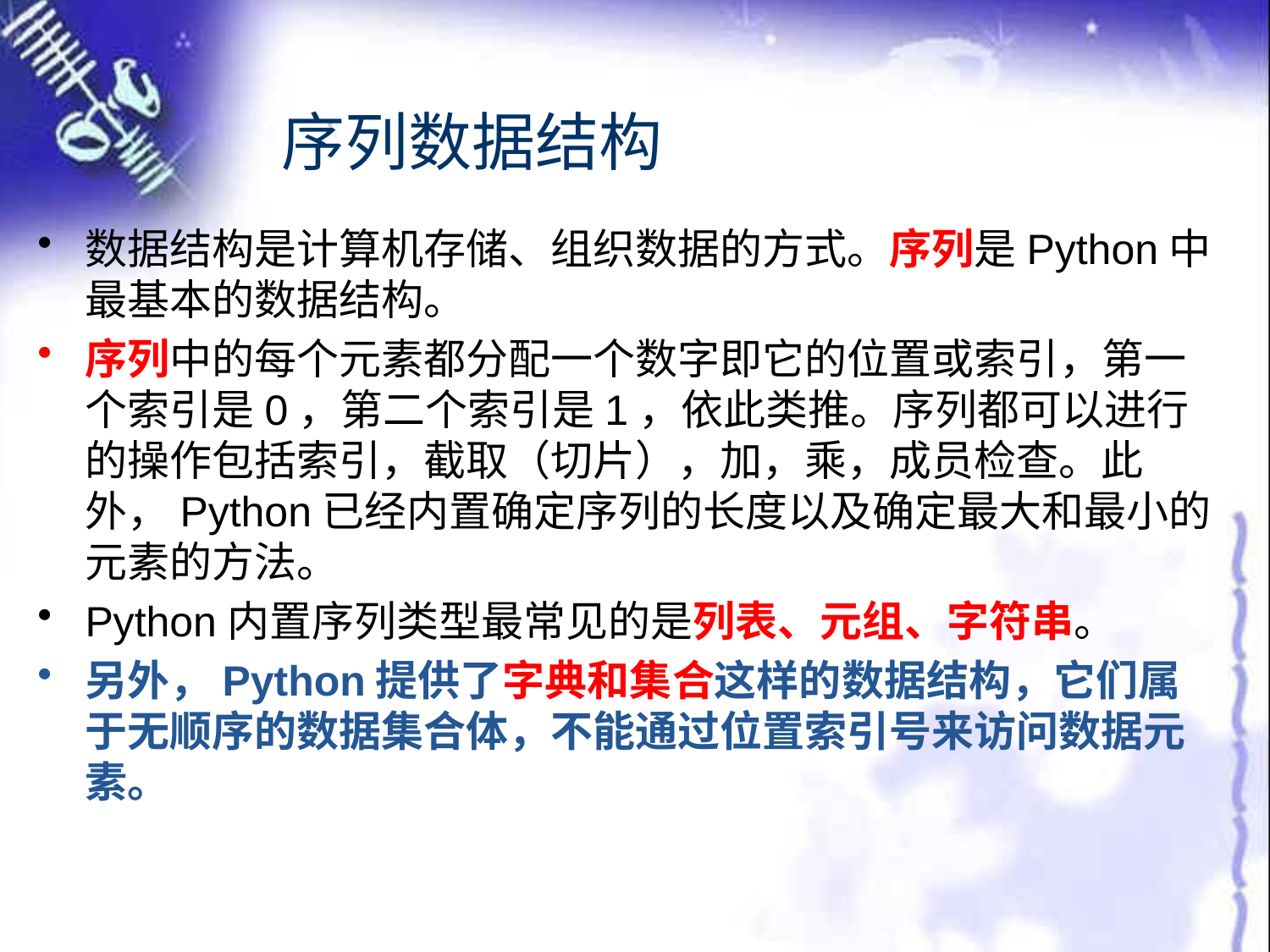

# 序列数据结构
数据结构是计算机存储、组织数据的方式。序列是Python中最基本的数据结构。
序列中的每个元素都分配一个数字即它的位置或索引，第一个索引是0，第二个索引是1，依此类推。序列都可以进行的操作包括索引，截取（切片），加，乘，成员检查。此外，Python已经内置确定序列的长度以及确定最大和最小的元素的方法。
Python内置序列类型最常见的是列表、元组、字符串。
另外，Python提供了字典和集合这样的数据结构，它们属于无顺序的数据集合体，不能通过位置索引号来访问数据元素。
3